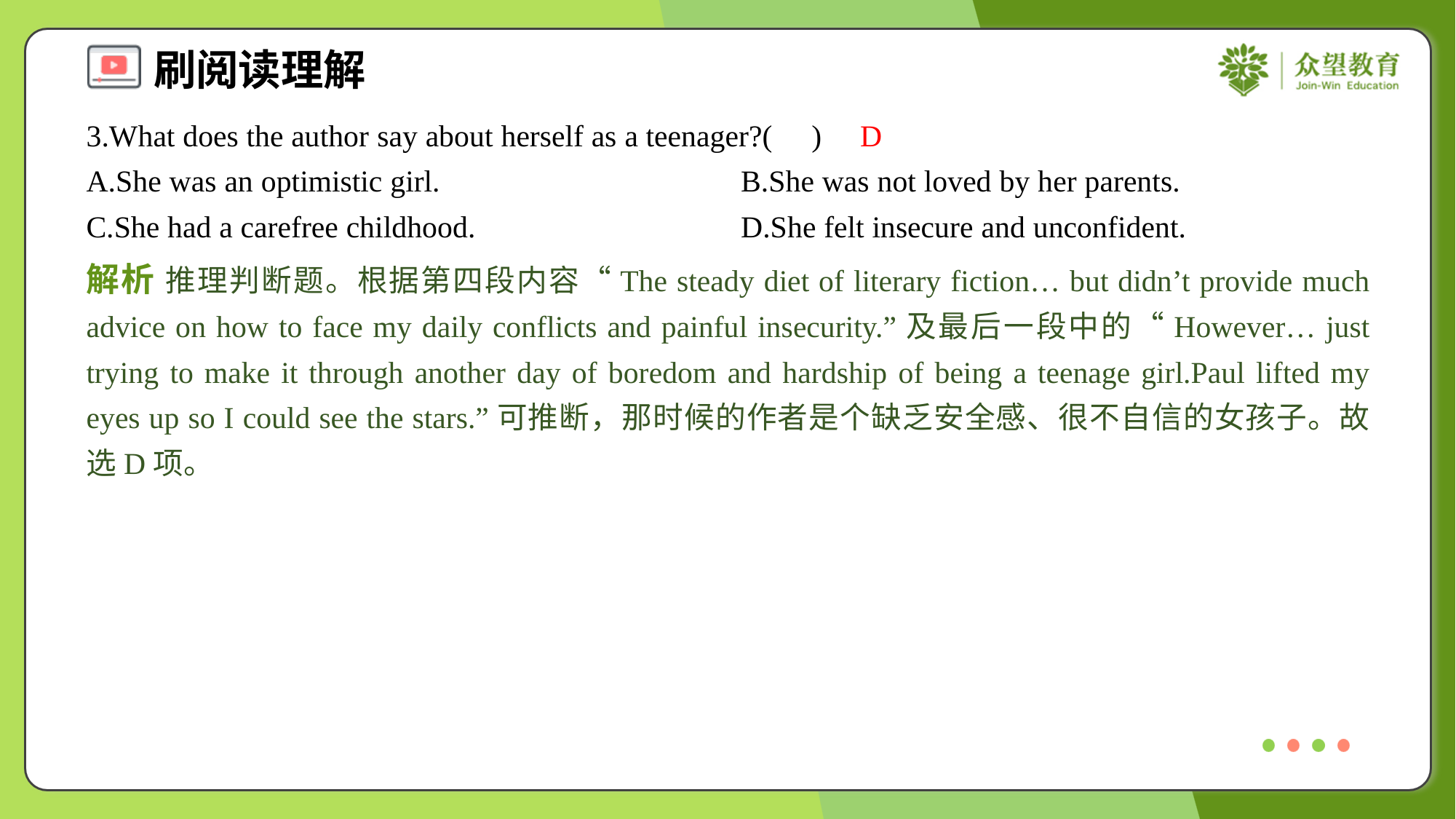

3.What does the author say about herself as a teenager?(     )
D
A.She was an optimistic girl.	B.She was not loved by her parents.
C.She had a carefree childhood.	D.She felt insecure and unconfident.
解析 推理判断题。根据第四段内容“The steady diet of literary fiction… but didn’t provide much advice on how to face my daily conflicts and painful insecurity.”及最后一段中的“However… just trying to make it through another day of boredom and hardship of being a teenage girl.Paul lifted my eyes up so I could see the stars.”可推断，那时候的作者是个缺乏安全感、很不自信的女孩子。故选D项。